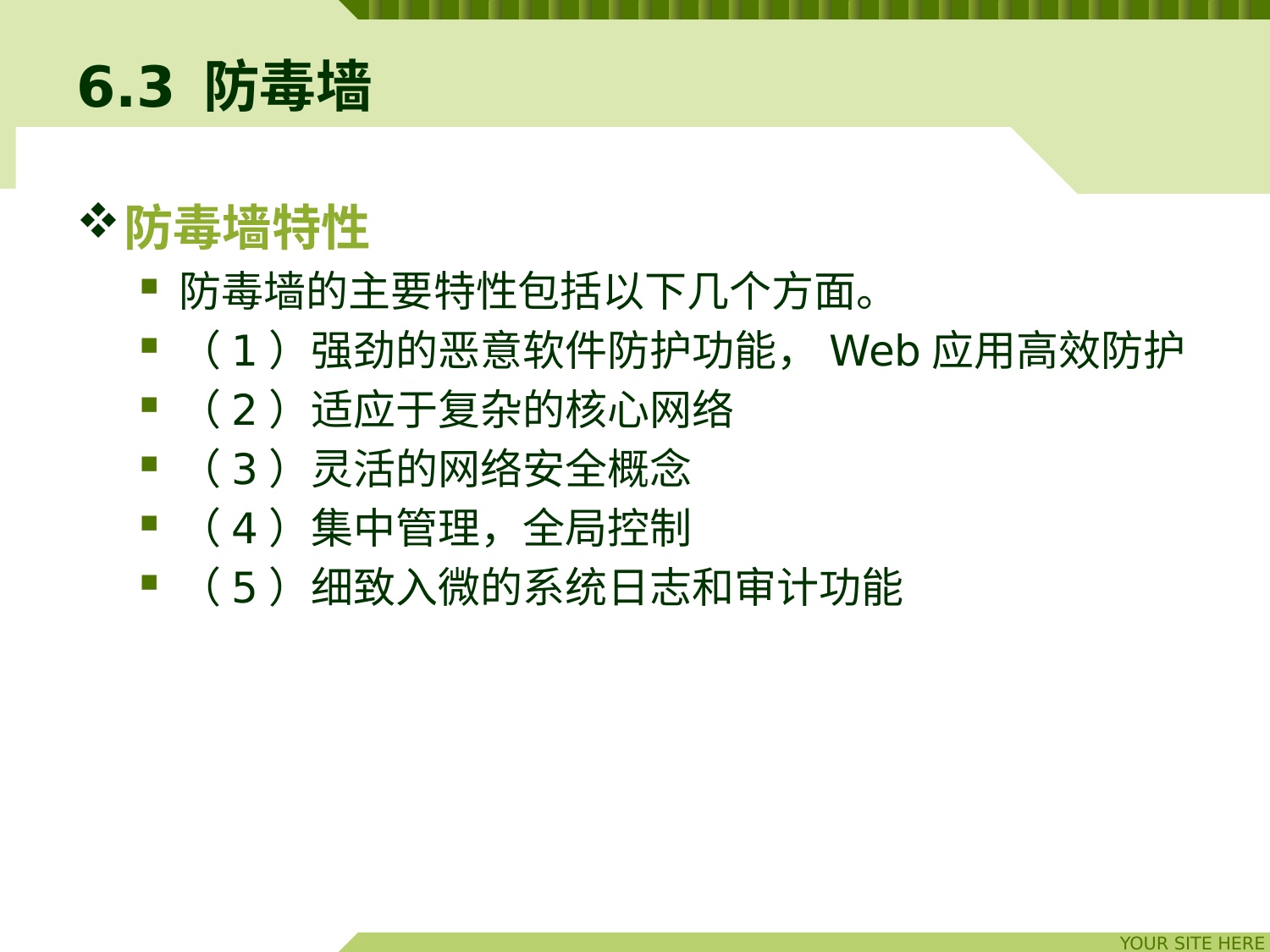

# 6.3	防毒墙
防毒墙特性
防毒墙的主要特性包括以下几个方面。
（1）强劲的恶意软件防护功能，Web应用高效防护
（2）适应于复杂的核心网络
（3）灵活的网络安全概念
（4）集中管理，全局控制
（5）细致入微的系统日志和审计功能